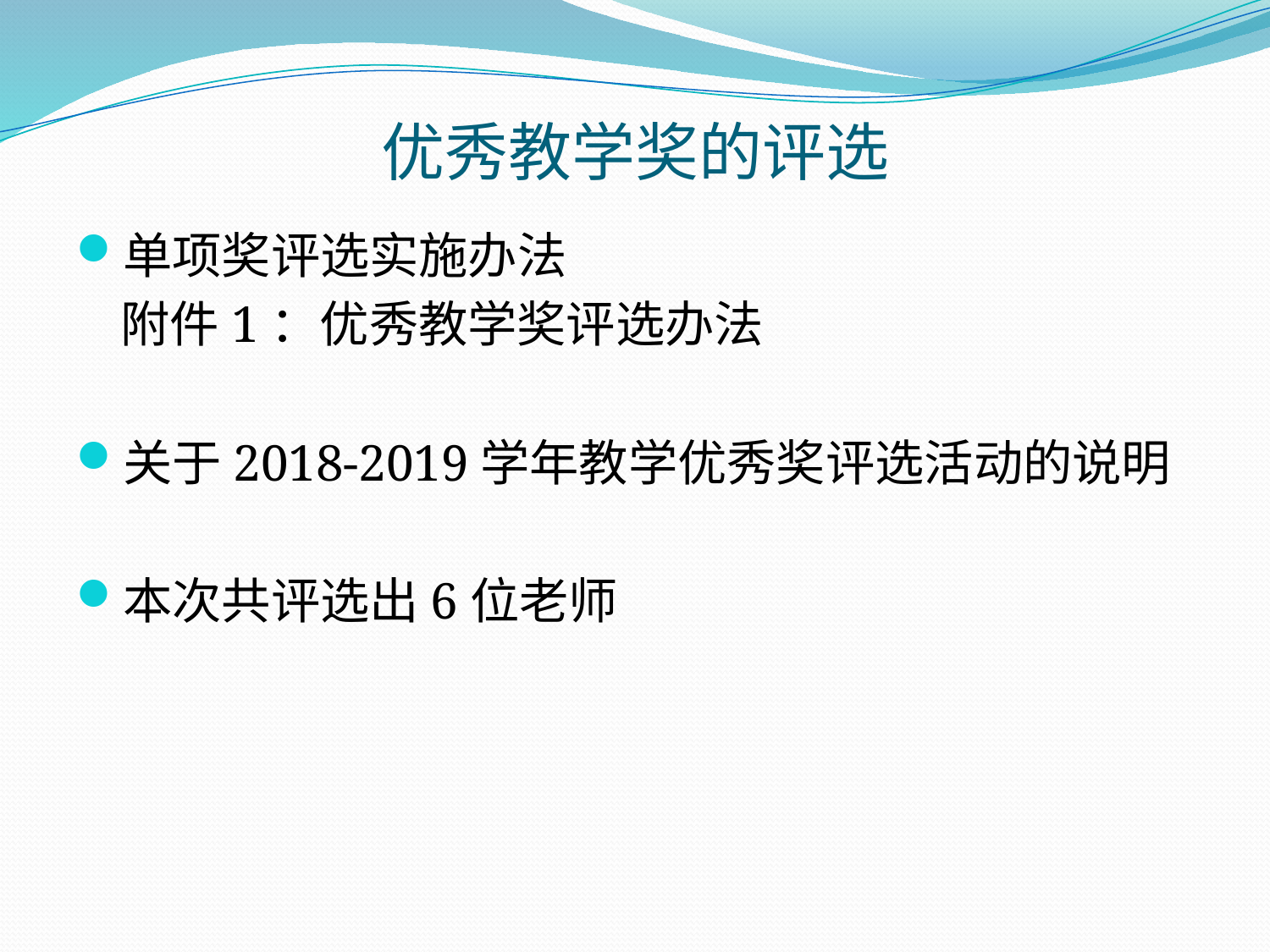

# 优秀教学奖的评选
单项奖评选实施办法
   附件1：优秀教学奖评选办法

关于2018-2019学年教学优秀奖评选活动的说明

本次共评选出6位老师